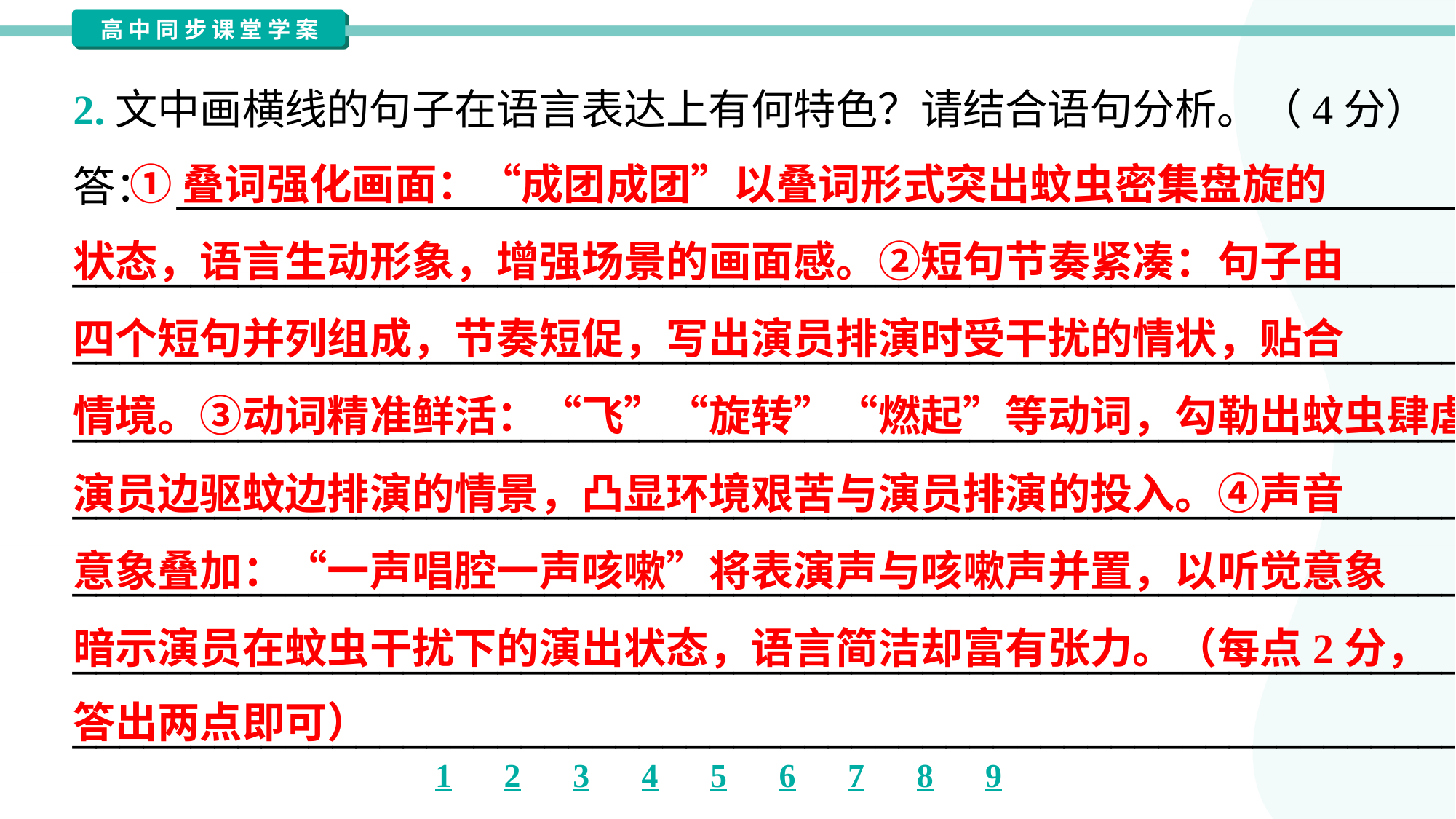

2.文中画横线的句子在语言表达上有何特色？请结合语句分析。（4分）
答： ________________________________________________________
_____________________________________________________________
_____________________________________________________________
_____________________________________________________________
_____________________________________________________________
_____________________________________________________________
_____________________________________________________________
_____________________________________________________________
      ①叠词强化画面：“成团成团”以叠词形式突出蚊虫密集盘旋的
状态，语言生动形象，增强场景的画面感。②短句节奏紧凑：句子由
四个短句并列组成，节奏短促，写出演员排演时受干扰的情状，贴合
情境。③动词精准鲜活：“飞”“旋转”“燃起”等动词，勾勒出蚊虫肆虐、
演员边驱蚊边排演的情景，凸显环境艰苦与演员排演的投入。④声音
意象叠加：“一声唱腔一声咳嗽”将表演声与咳嗽声并置，以听觉意象
暗示演员在蚊虫干扰下的演出状态，语言简洁却富有张力。（每点2分，
答出两点即可）